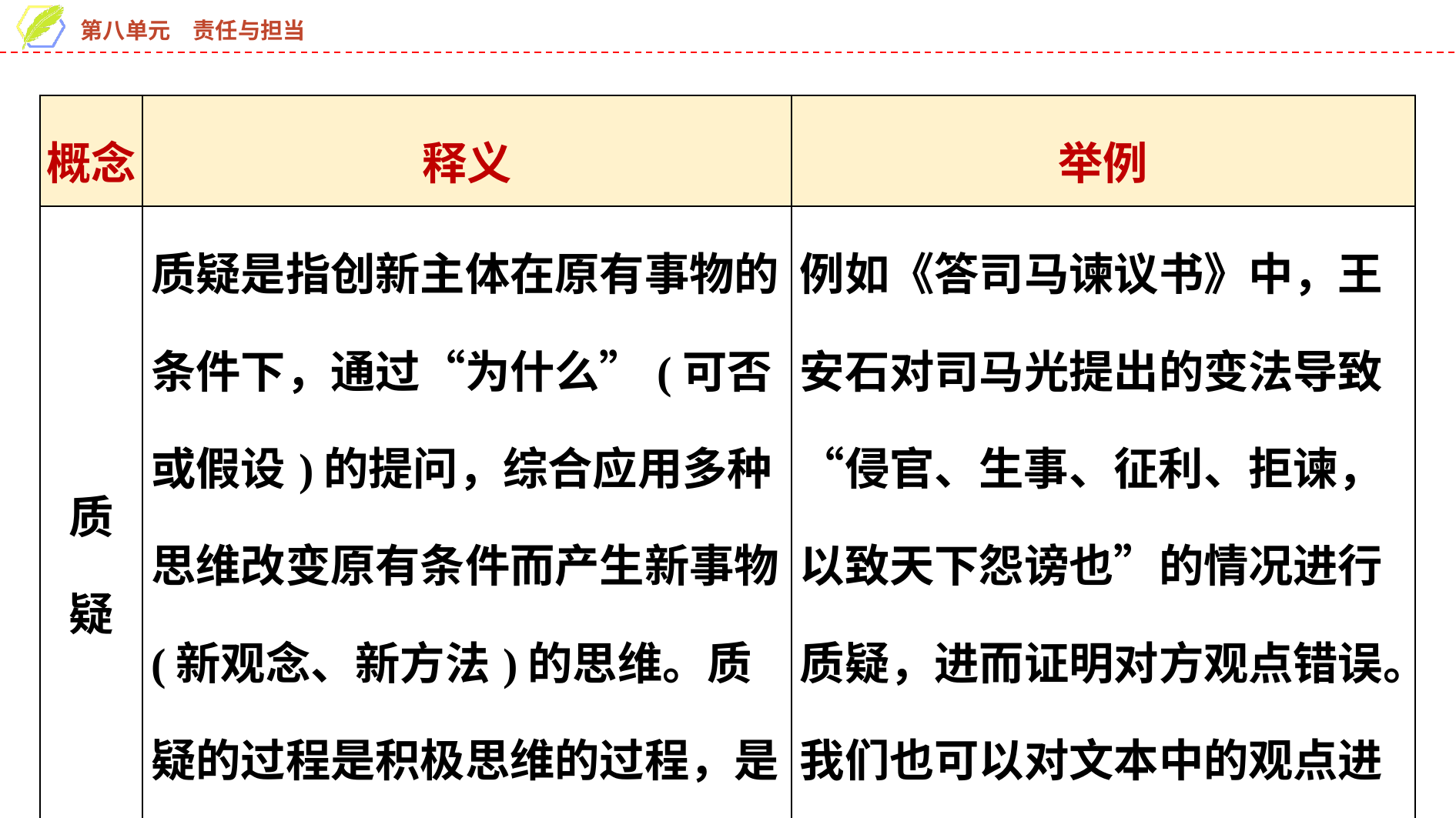

| 概念 | 释义 | 举例 |
| --- | --- | --- |
| 质疑 | 质疑是指创新主体在原有事物的条件下，通过“为什么”(可否或假设)的提问，综合应用多种思维改变原有条件而产生新事物(新观念、新方法)的思维。质疑的过程是积极思维的过程，是提出问题、发现问题的过程 | 例如《答司马谏议书》中，王安石对司马光提出的变法导致“侵官、生事、征利、拒谏，以致天下怨谤也”的情况进行质疑，进而证明对方观点错误。我们也可以对文本中的观点进行质疑 |